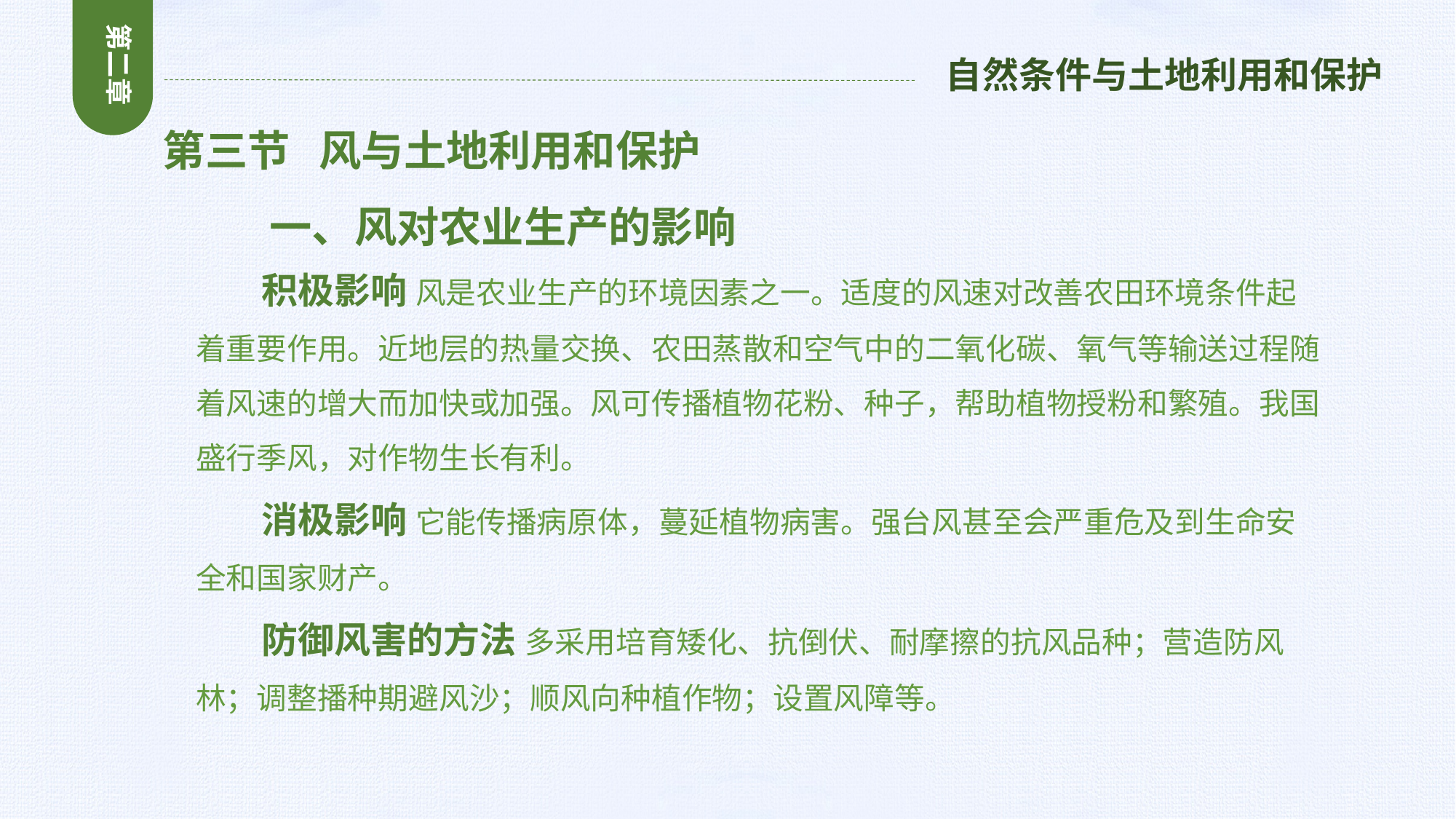

第二章
自然条件与土地利用和保护
第三节   风与土地利用和保护
          一、风对农业生产的影响
       积极影响 风是农业生产的环境因素之一。适度的风速对改善农田环境条件起着重要作用。近地层的热量交换、农田蒸散和空气中的二氧化碳、氧气等输送过程随着风速的增大而加快或加强。风可传播植物花粉、种子，帮助植物授粉和繁殖。我国盛行季风，对作物生长有利。
       消极影响 它能传播病原体，蔓延植物病害。强台风甚至会严重危及到生命安全和国家财产。
       防御风害的方法 多采用培育矮化、抗倒伏、耐摩擦的抗风品种；营造防风林；调整播种期避风沙；顺风向种植作物；设置风障等。